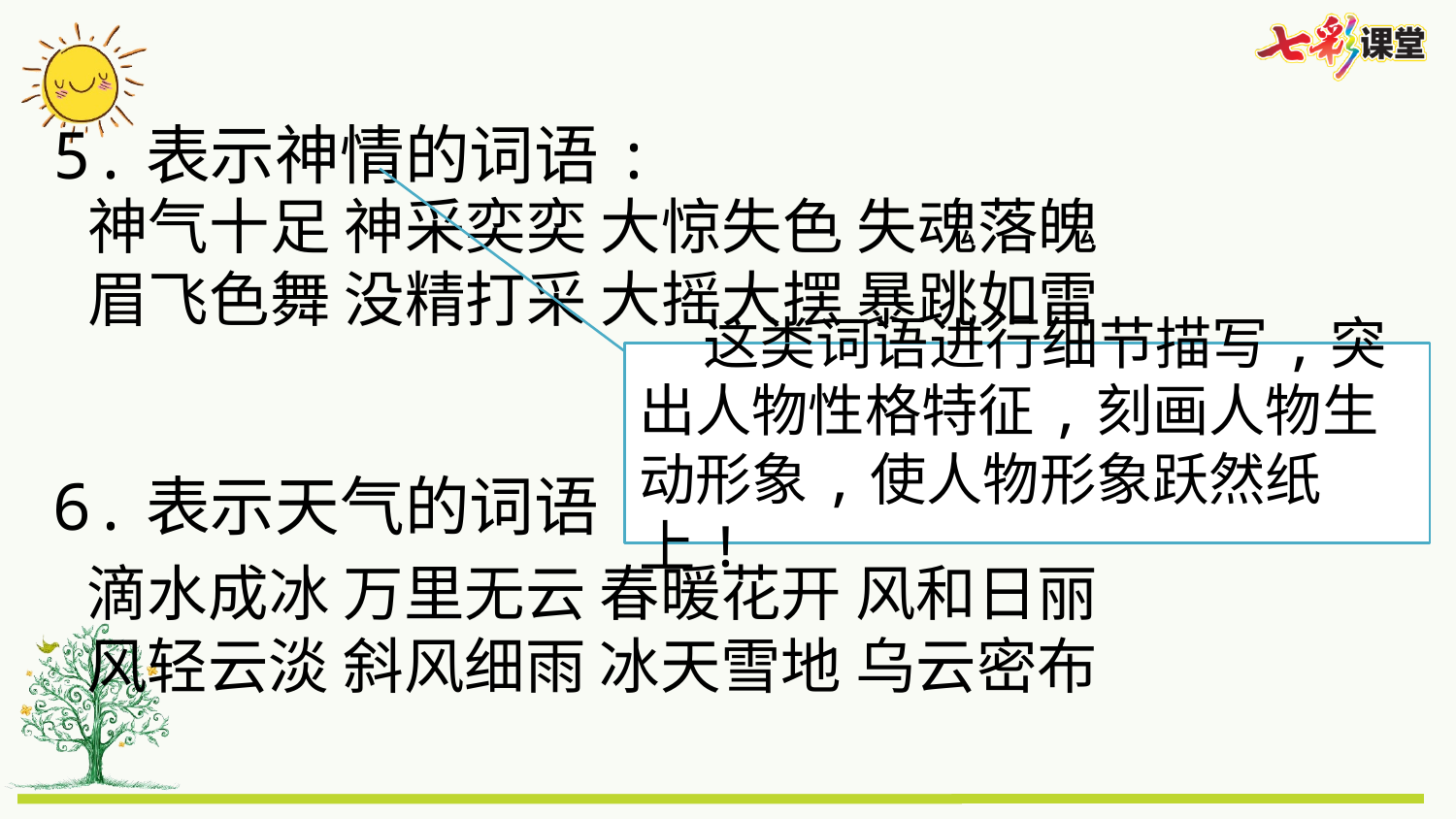

5.表示神情的词语:
神气十足 神采奕奕 大惊失色 失魂落魄
眉飞色舞 没精打采 大摇大摆 暴跳如雷
    这类词语进行细节描写,突出人物性格特征,刻画人物生动形象,使人物形象跃然纸上!
6.表示天气的词语:

滴水成冰 万里无云 春暖花开 风和日丽
风轻云淡 斜风细雨 冰天雪地 乌云密布